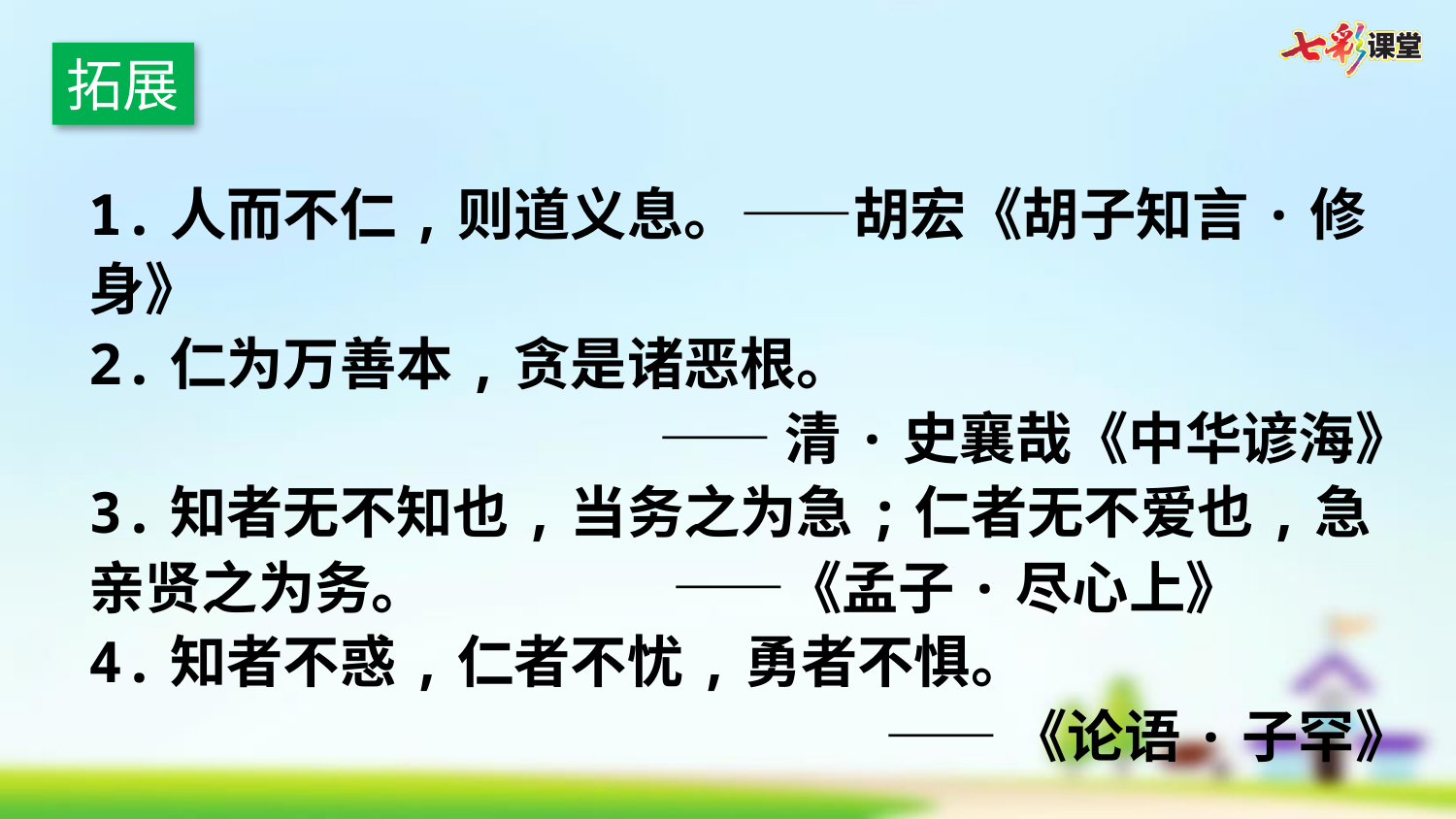

拓展
1.人而不仁,则道义息。——胡宏《胡子知言·修身》
2.仁为万善本,贪是诸恶根。
——清·史襄哉《中华谚海》
3.知者无不知也,当务之为急;仁者无不爱也,急亲贤之为务。                   ——《孟子·尽心上》
4.知者不惑,仁者不忧,勇者不惧。
——《论语·子罕》